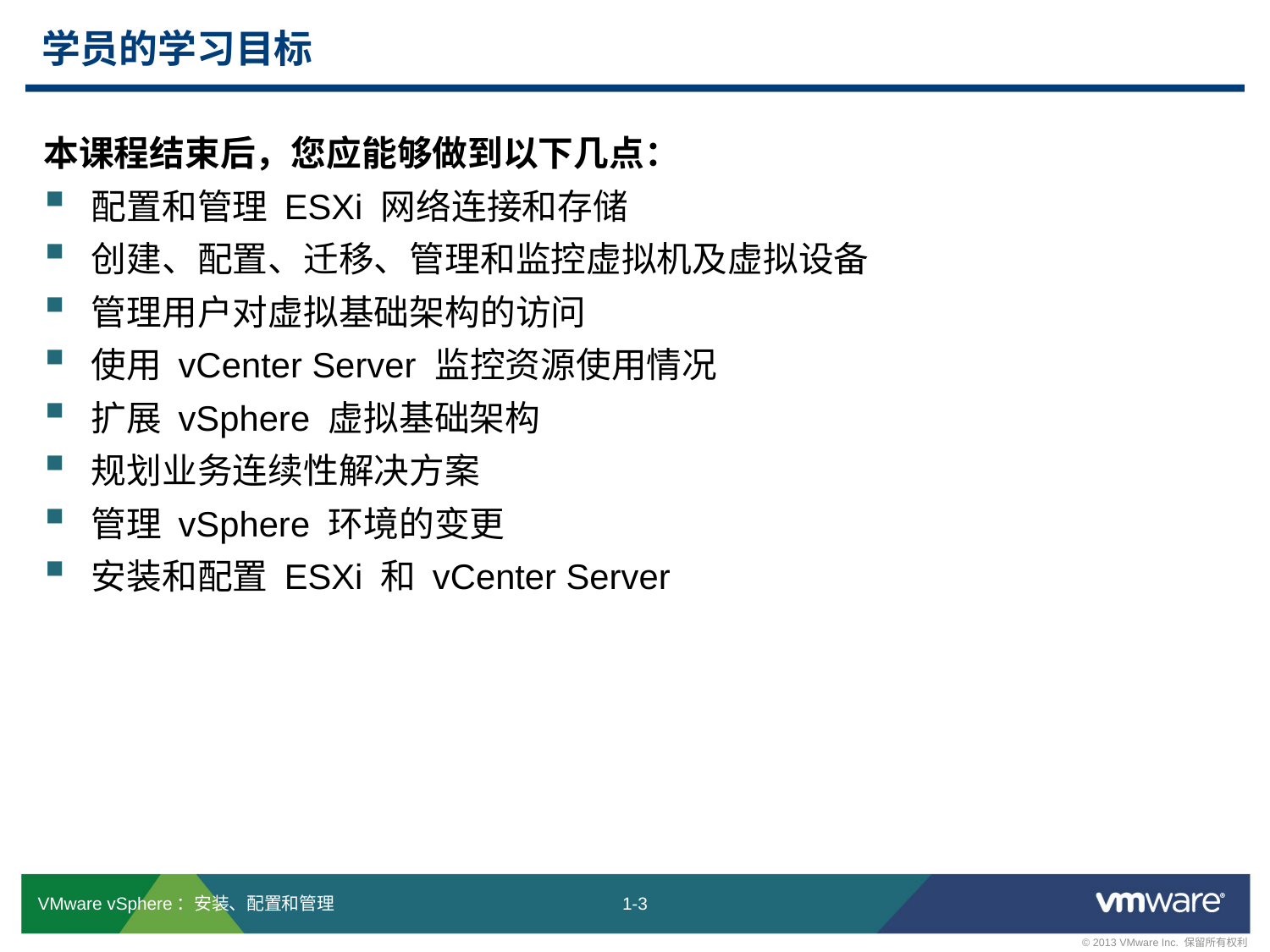

# 学员的学习目标
本课程结束后，您应能够做到以下几点：
配置和管理 ESXi 网络连接和存储
创建、配置、迁移、管理和监控虚拟机及虚拟设备
管理用户对虚拟基础架构的访问
使用 vCenter Server 监控资源使用情况
扩展 vSphere 虚拟基础架构
规划业务连续性解决方案
管理 vSphere 环境的变更
安装和配置 ESXi 和 vCenter Server